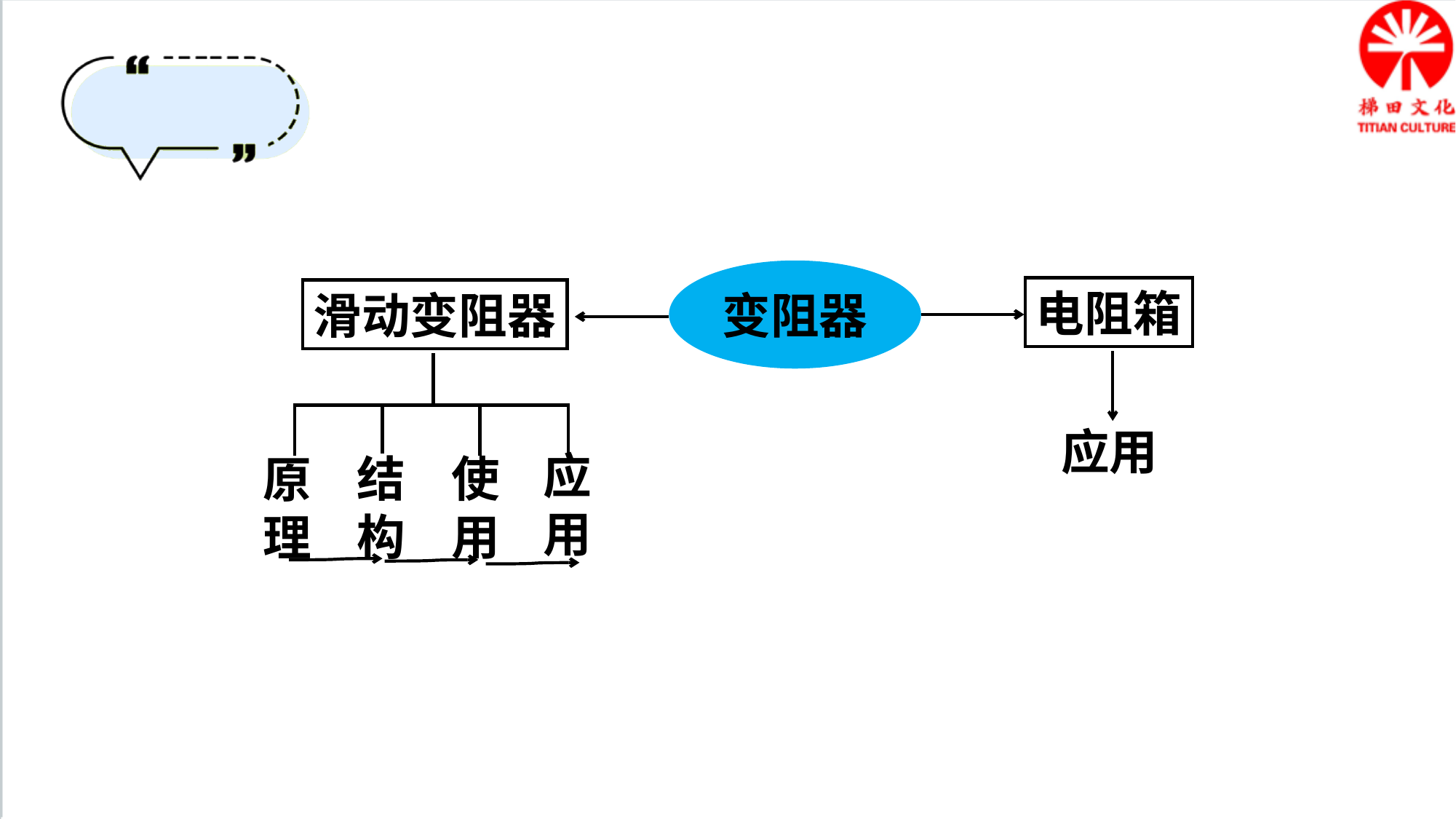

变阻器
电阻箱
滑动变阻器
应用
应用
结构
使用
原理